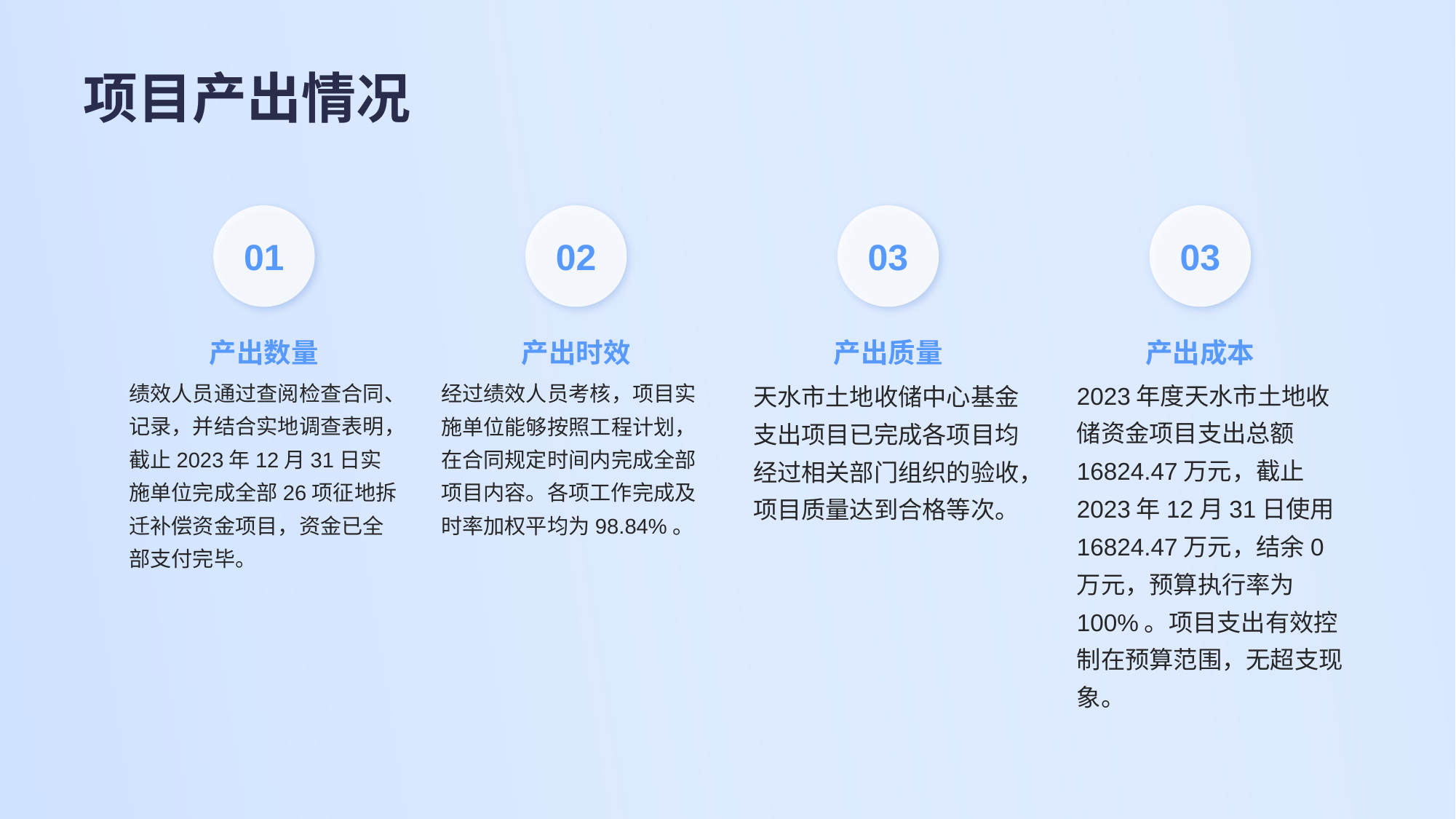

# 项目产出情况
03
01
02
03
产出数量
产出时效
产出质量
产出成本
2023年度天水市土地收储资金项目支出总额16824.47万元，截止2023年12月31日使用16824.47万元，结余0万元，预算执行率为100%。项目支出有效控制在预算范围，无超支现象。
绩效人员通过查阅检查合同、记录，并结合实地调查表明，截止2023年12月31日实施单位完成全部26项征地拆迁补偿资金项目，资金已全部支付完毕。
经过绩效人员考核，项目实施单位能够按照工程计划，在合同规定时间内完成全部项目内容。各项工作完成及时率加权平均为98.84%。
天水市土地收储中心基金支出项目已完成各项目均经过相关部门组织的验收，项目质量达到合格等次。